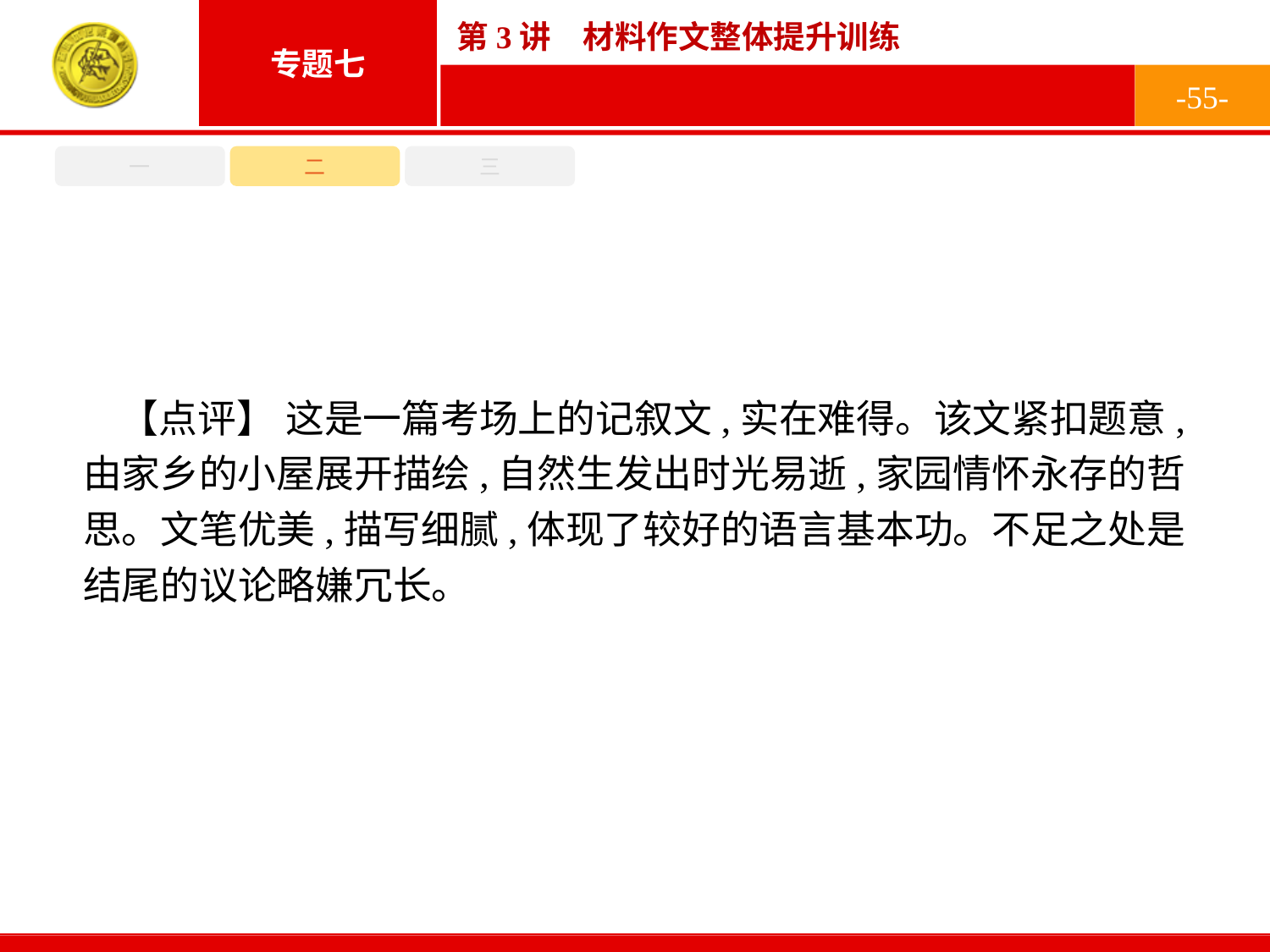

-55-
一
二
三
【点评】 这是一篇考场上的记叙文,实在难得。该文紧扣题意,由家乡的小屋展开描绘,自然生发出时光易逝,家园情怀永存的哲思。文笔优美,描写细腻,体现了较好的语言基本功。不足之处是结尾的议论略嫌冗长。